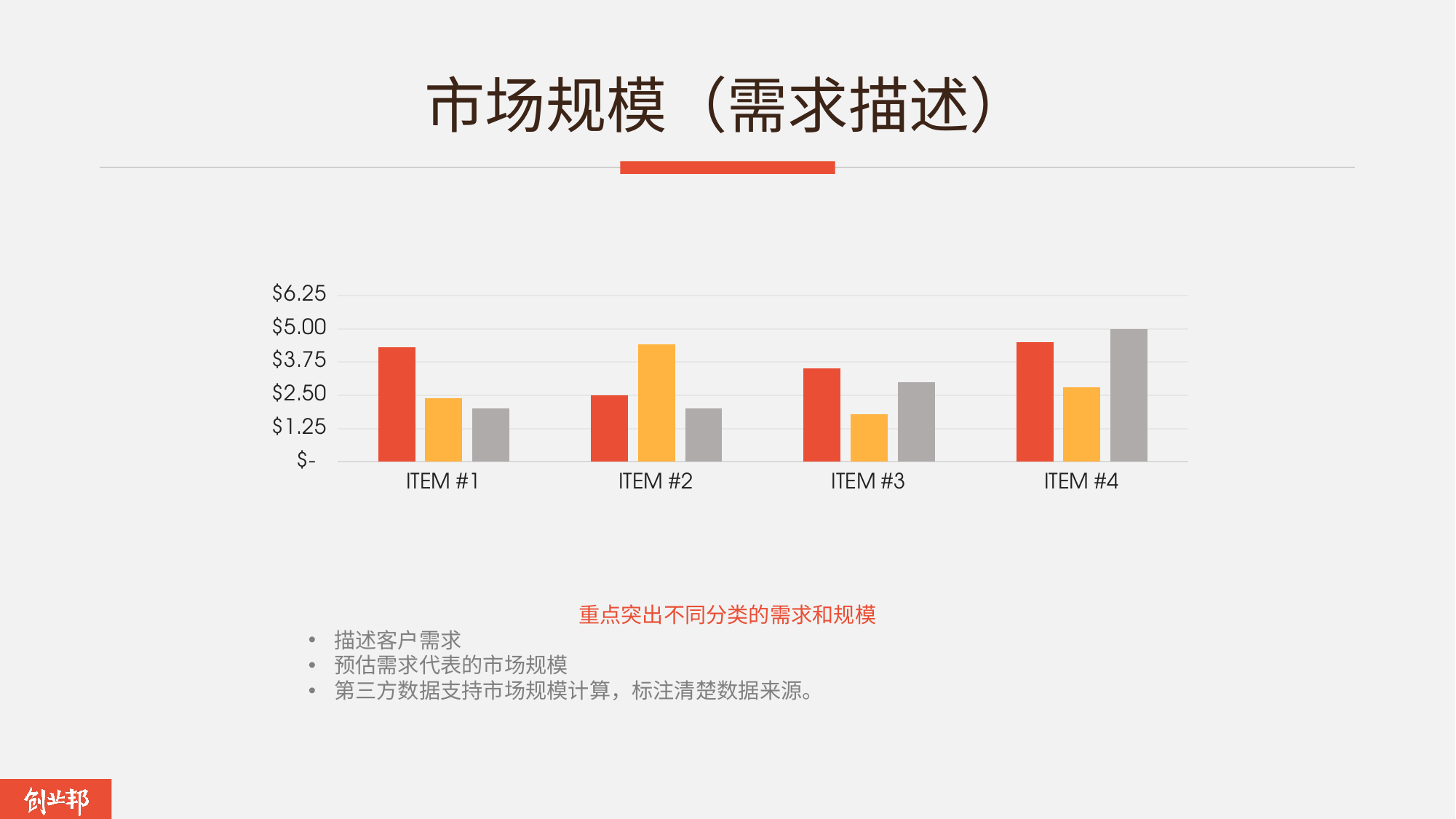

# 市场规模（需求描述）

### Chart

| Category | 系列 1 | 系列 2 | 系列 3 |
|---|---|---|---|
| ITEM #1 | 4.3 | 2.4 | 2.0 |
| ITEM #2 | 2.5 | 4.4 | 2.0 |
| ITEM #3 | 3.5 | 1.8 | 3.0 |
| ITEM #4 | 4.5 | 2.8 | 5.0 |
重点突出不同分类的需求和规模
描述客户需求
预估需求代表的市场规模
第三方数据支持市场规模计算，标注清楚数据来源。